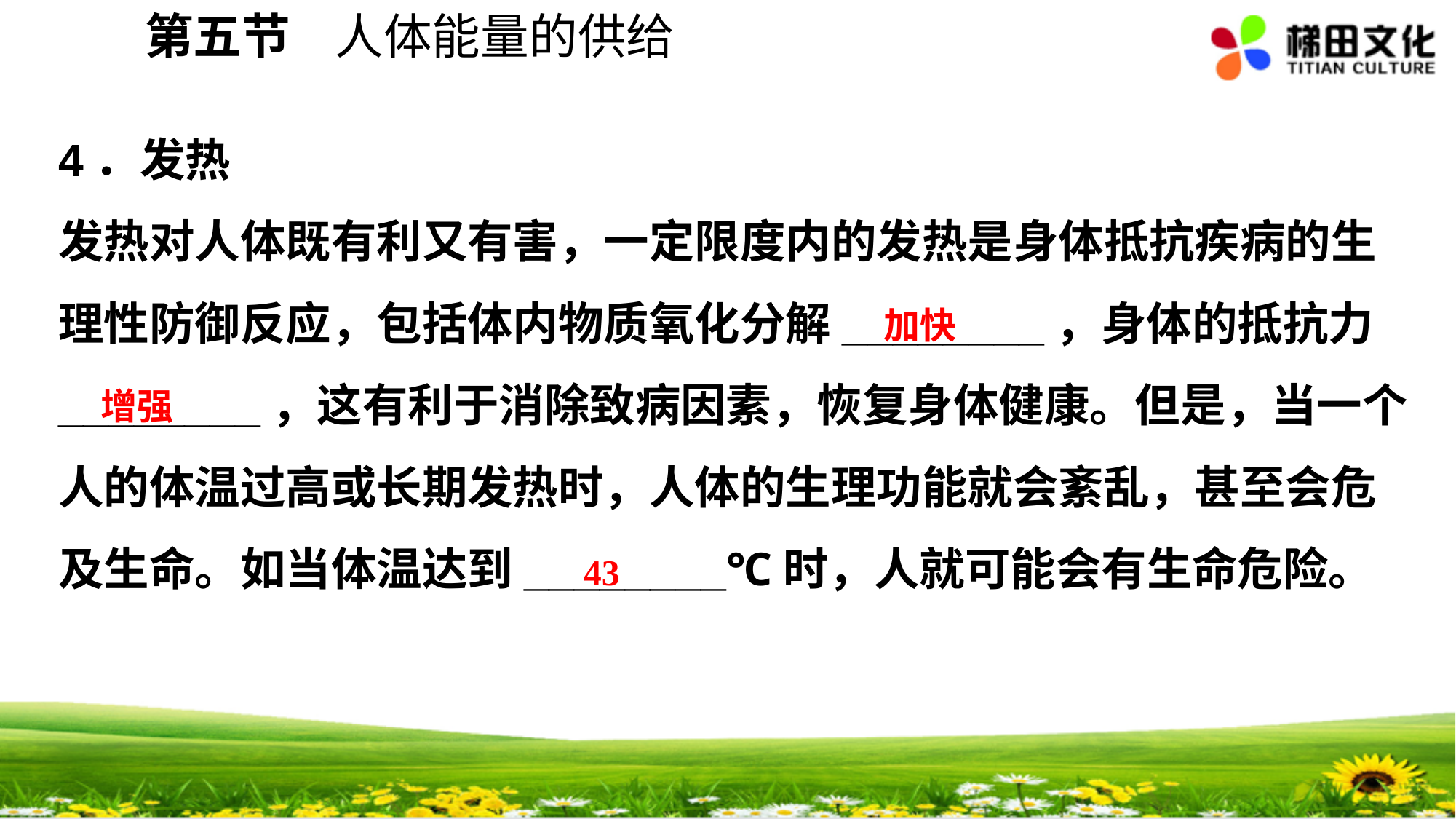

第五节    人体能量的供给
4．发热
发热对人体既有利又有害，一定限度内的发热是身体抵抗疾病的生理性防御反应，包括体内物质氧化分解________，身体的抵抗力________，这有利于消除致病因素，恢复身体健康。但是，当一个人的体温过高或长期发热时，人体的生理功能就会紊乱，甚至会危及生命。如当体温达到________℃时，人就可能会有生命危险。
加快
增强
43